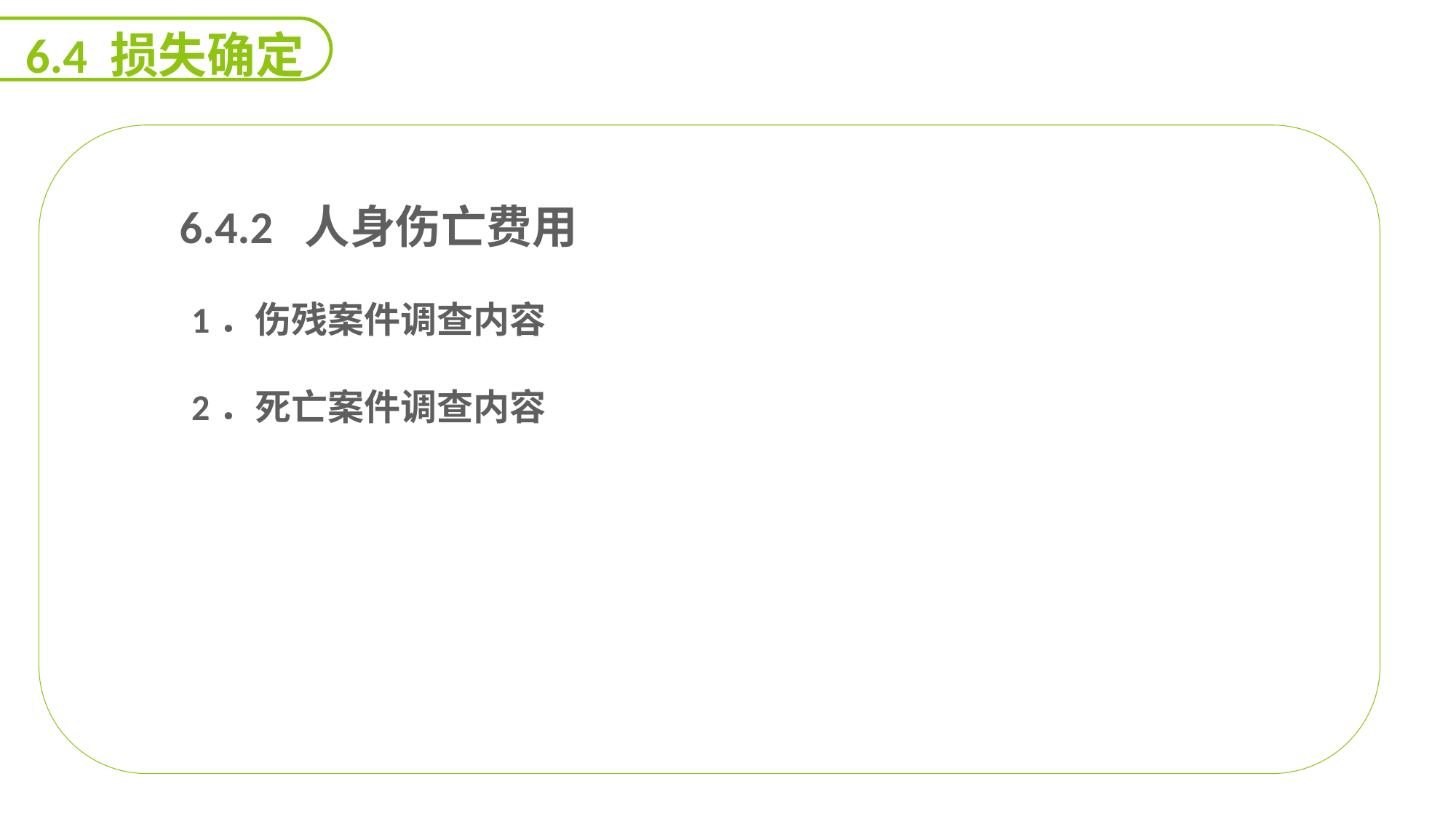

6.4 损失确定

 6.4.2  人身伤亡费用

1．伤残案件调查内容

2．死亡案件调查内容

能力
目标
延迟符